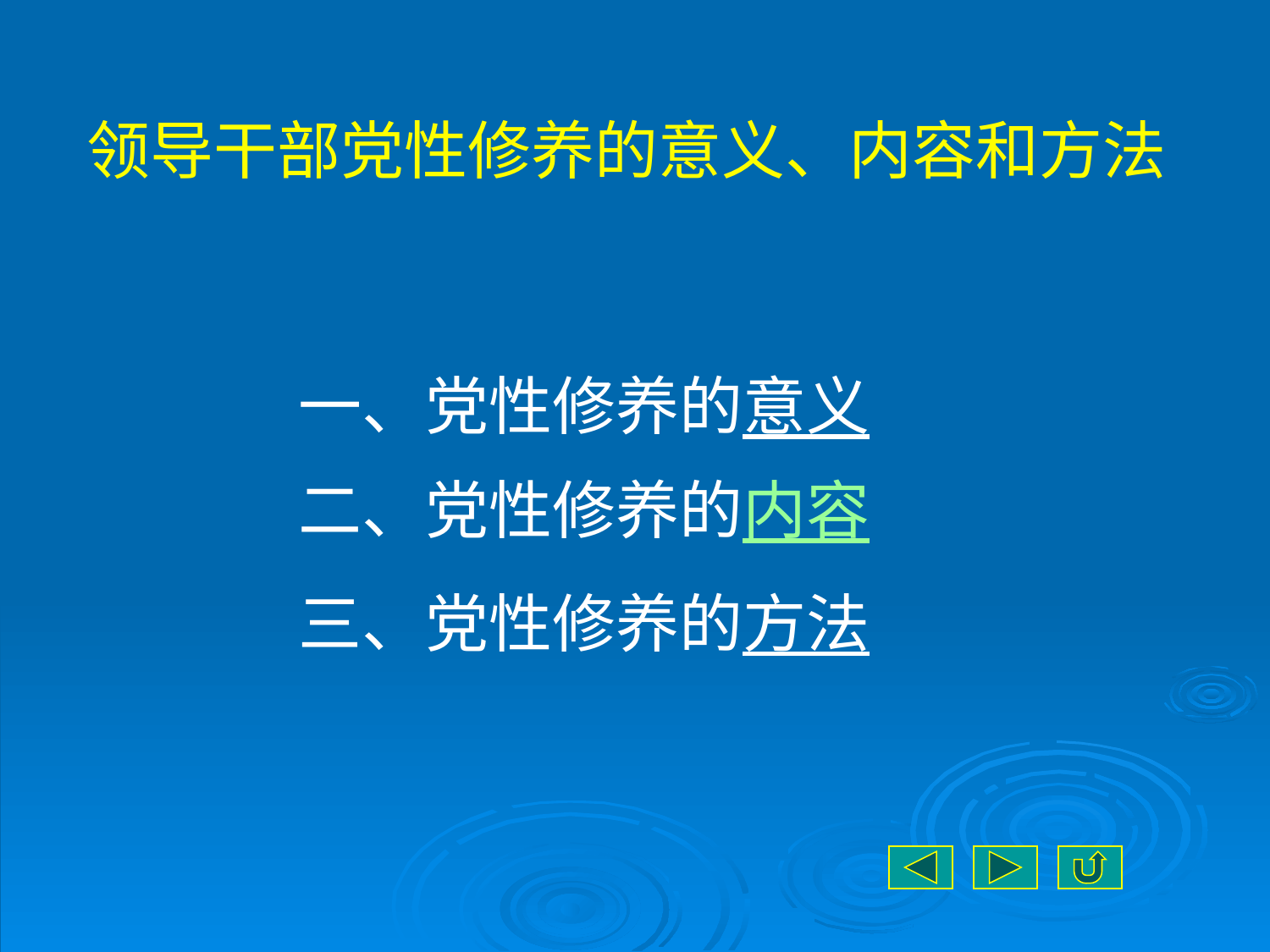

# 领导干部党性修养的意义、内容和方法
一、党性修养的意义
二、党性修养的内容
三、党性修养的方法